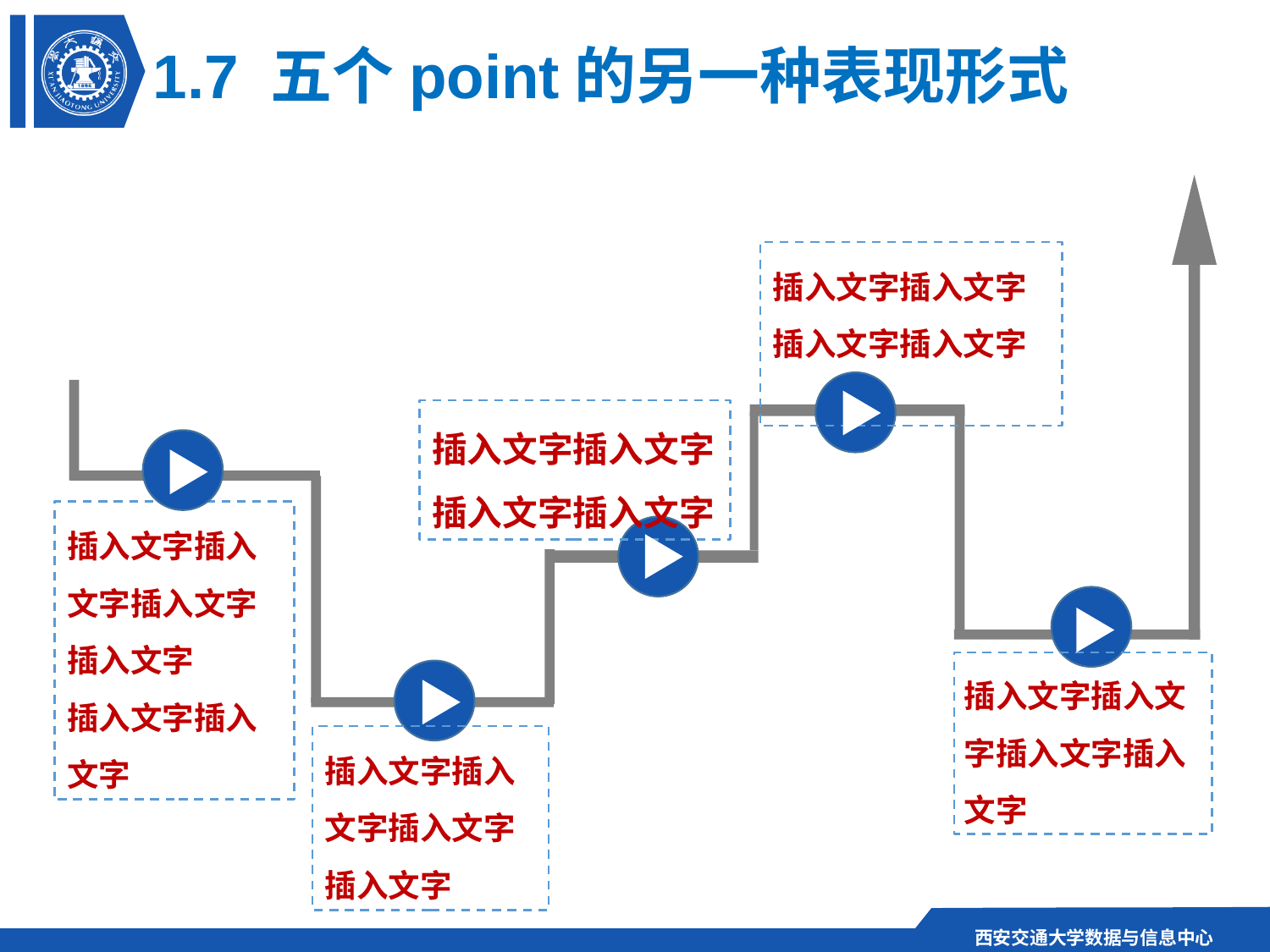

1.7 五个point的另一种表现形式

插入文字插入文字插入文字插入文字

插入文字插入文字插入文字插入文字

插入文字插入文字插入文字插入文字
插入文字插入文字

插入文字插入文字插入文字插入文字

插入文字插入文字插入文字插入文字